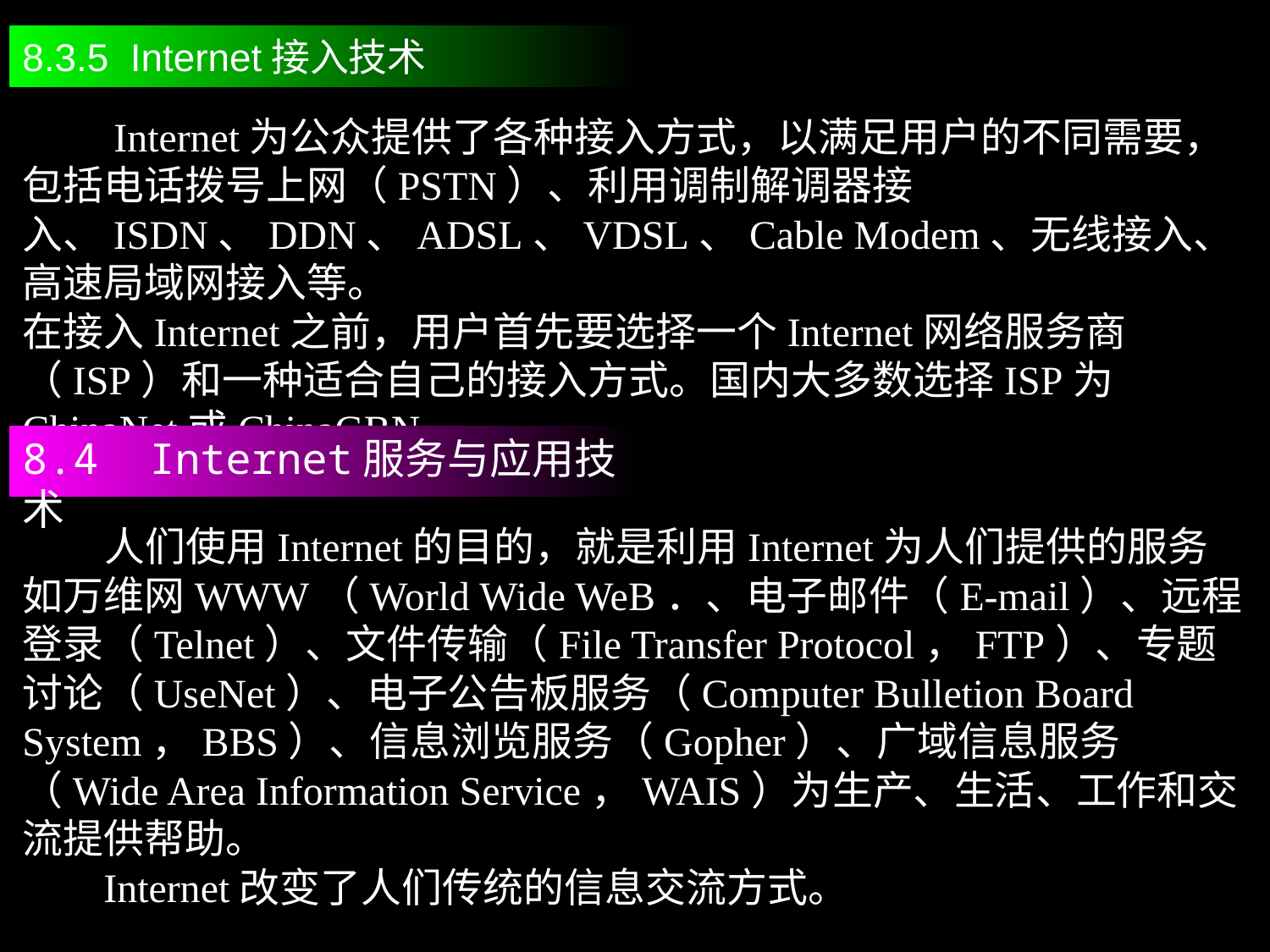

8.3.5  Internet接入技术
         Internet为公众提供了各种接入方式，以满足用户的不同需要，包括电话拨号上网（PSTN）、利用调制解调器接入、ISDN、DDN、ADSL、VDSL、Cable Modem、无线接入、高速局域网接入等。
在接入Internet之前，用户首先要选择一个Internet网络服务商（ISP）和一种适合自己的接入方式。国内大多数选择ISP为ChinaNet或ChinaGBN。
8.4  Internet服务与应用技术
        人们使用Internet的目的，就是利用Internet为人们提供的服务如万维网WWW（World Wide WeB．、电子邮件（E-mail）、远程登录（Telnet）、文件传输（File Transfer Protocol，FTP）、专题讨论（UseNet）、电子公告板服务（Computer Bulletion Board System，BBS）、信息浏览服务（Gopher）、广域信息服务（Wide Area Information Service，WAIS）为生产、生活、工作和交流提供帮助。
        Internet改变了人们传统的信息交流方式。